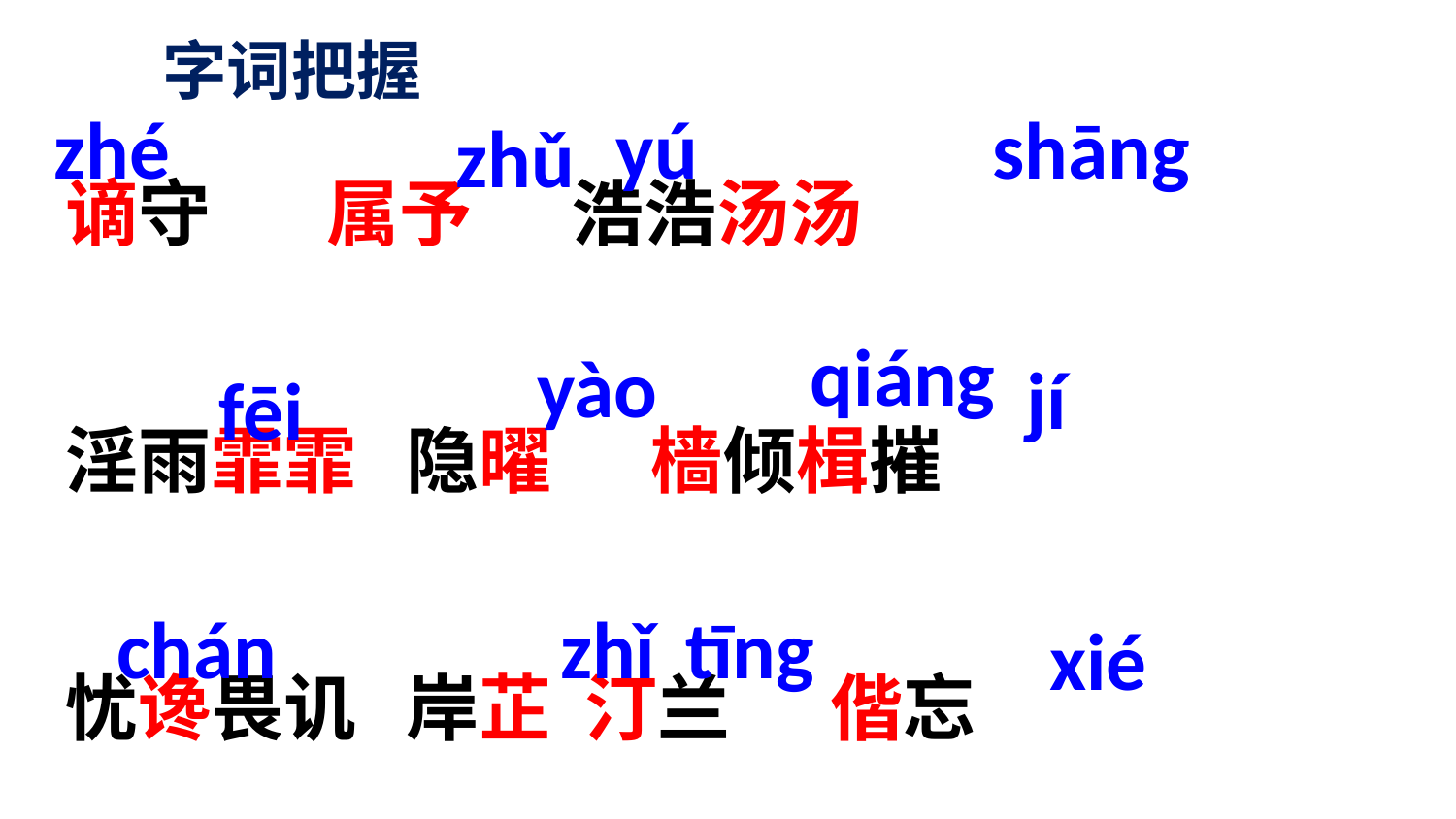

字词把握
shāng
zhé
yú
zhǔ
谪守       属予      浩浩汤汤

淫雨霏霏   隐曜      樯倾楫摧

忧谗畏讥   岸芷  汀兰      偕忘

qiáng
yào
jí
fēi
chán
zhǐ
tīng
xié